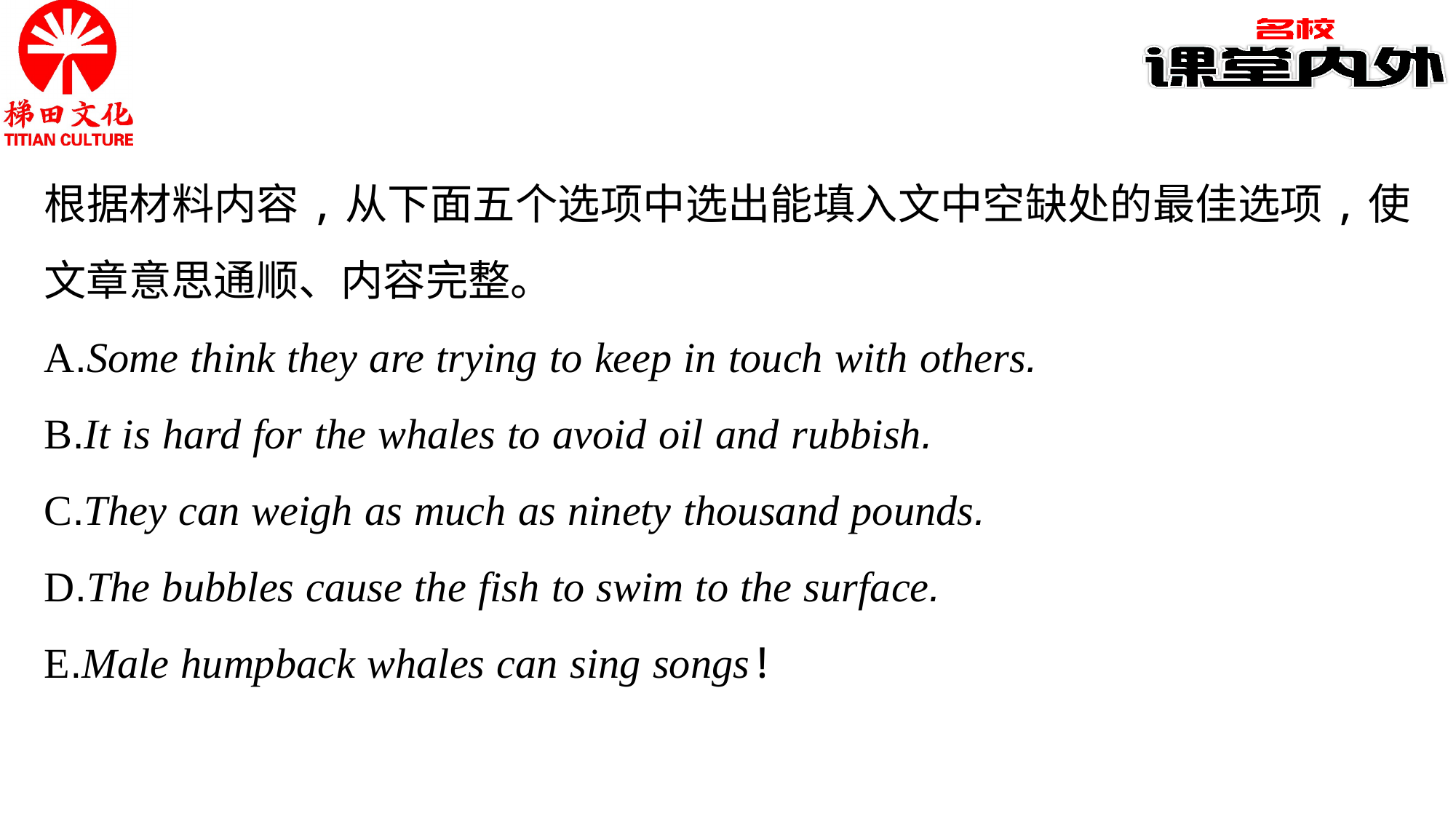

根据材料内容,从下面五个选项中选出能填入文中空缺处的最佳选项,使文章意思通顺、内容完整。
A.Some think they are trying to keep in touch with others.
B.It is hard for the whales to avoid oil and rubbish.
C.They can weigh as much as ninety thousand pounds.
D.The bubbles cause the fish to swim to the surface.
E.Male humpback whales can sing songs!